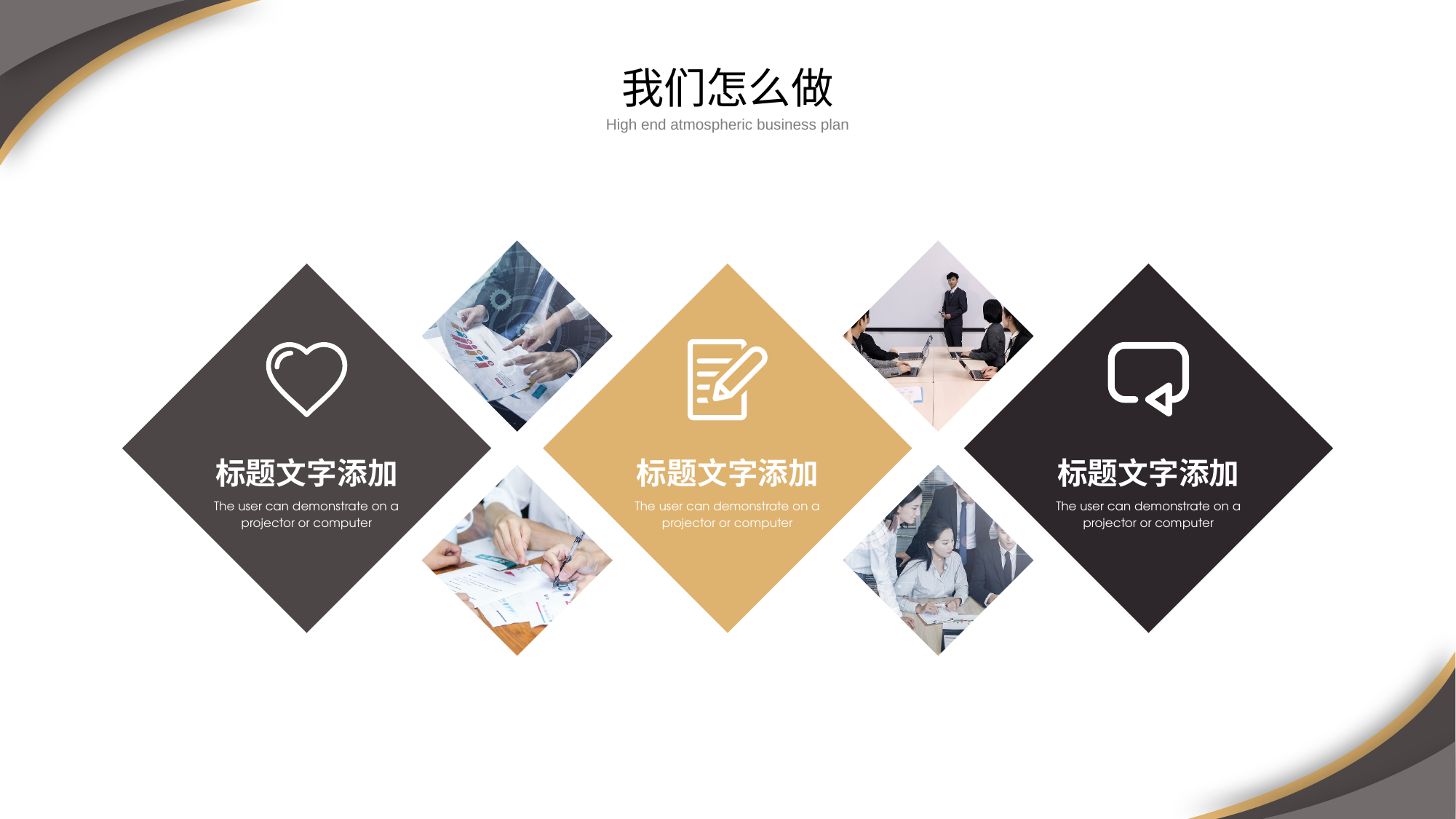

我们怎么做
High end atmospheric business plan

标题文字添加
标题文字添加
标题文字添加
The user can demonstrate on a projector or computer
The user can demonstrate on a projector or computer
The user can demonstrate on a projector or computer